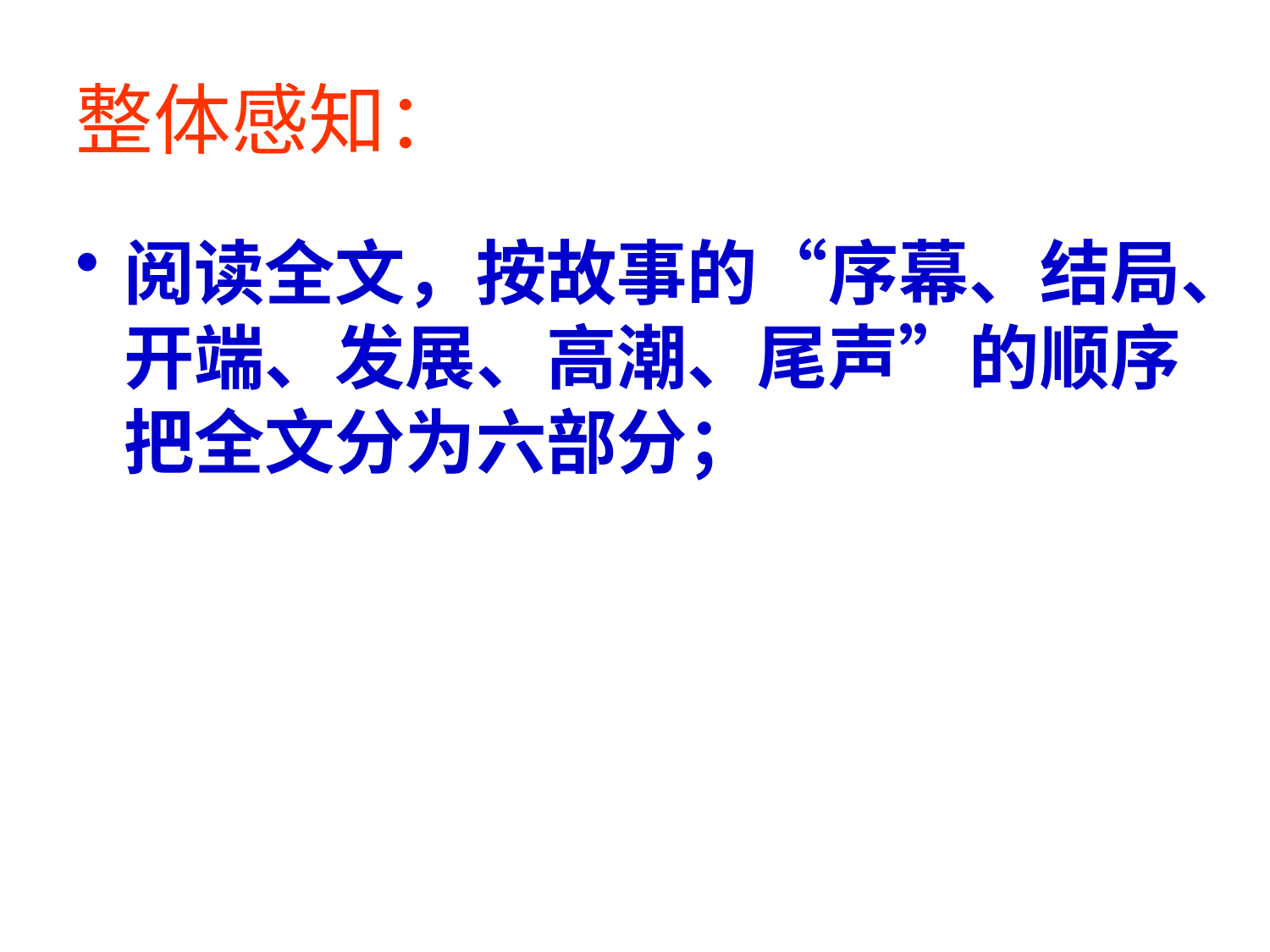

# 整体感知：
阅读全文，按故事的“序幕、结局、开端、发展、高潮、尾声”的顺序把全文分为六部分；